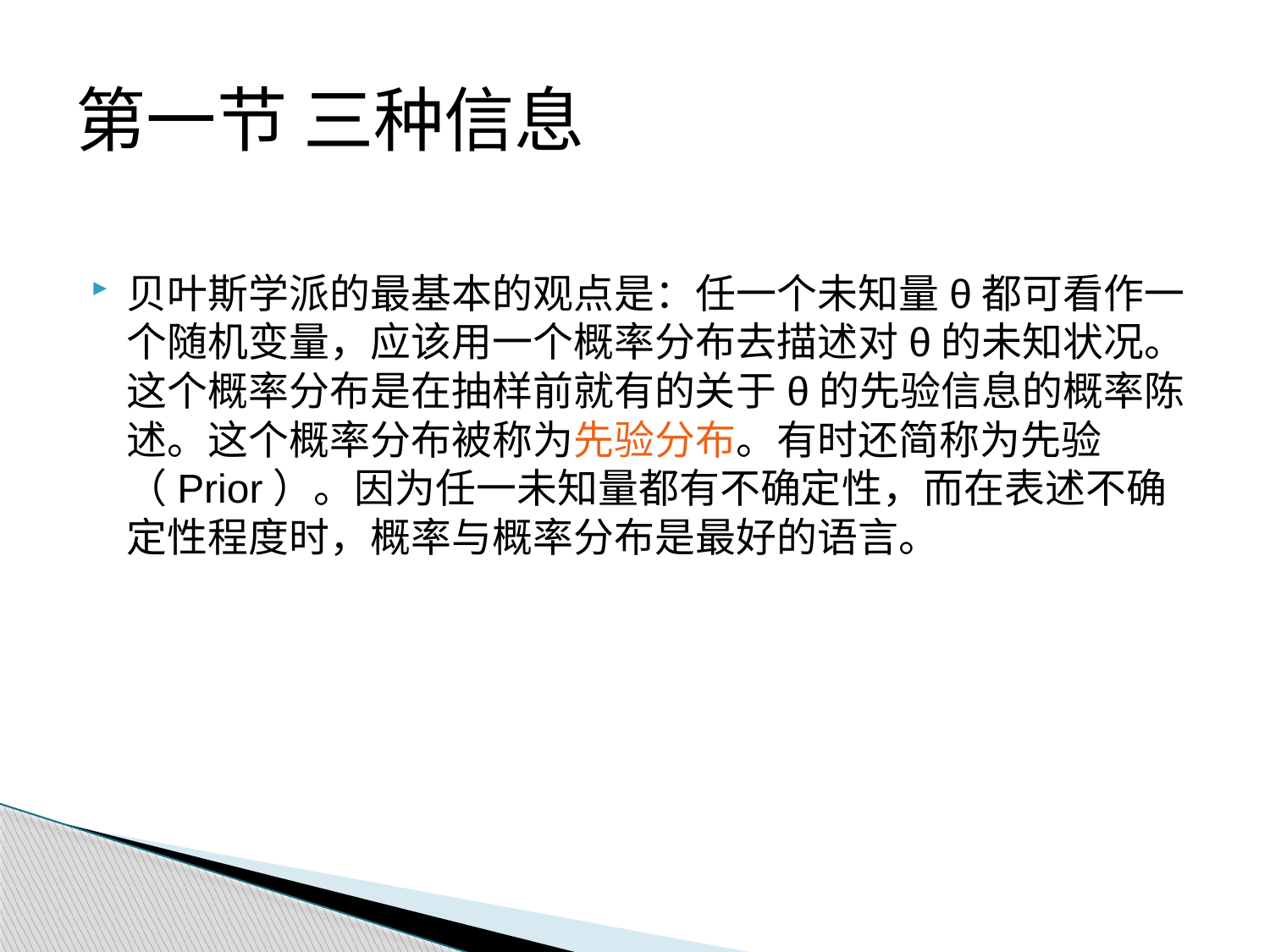

# 第一节 三种信息

贝叶斯学派的最基本的观点是：任一个未知量θ都可看作一个随机变量，应该用一个概率分布去描述对θ的未知状况。这个概率分布是在抽样前就有的关于θ的先验信息的概率陈述。这个概率分布被称为先验分布。有时还简称为先验（Prior）。因为任一未知量都有不确定性，而在表述不确定性程度时，概率与概率分布是最好的语言。